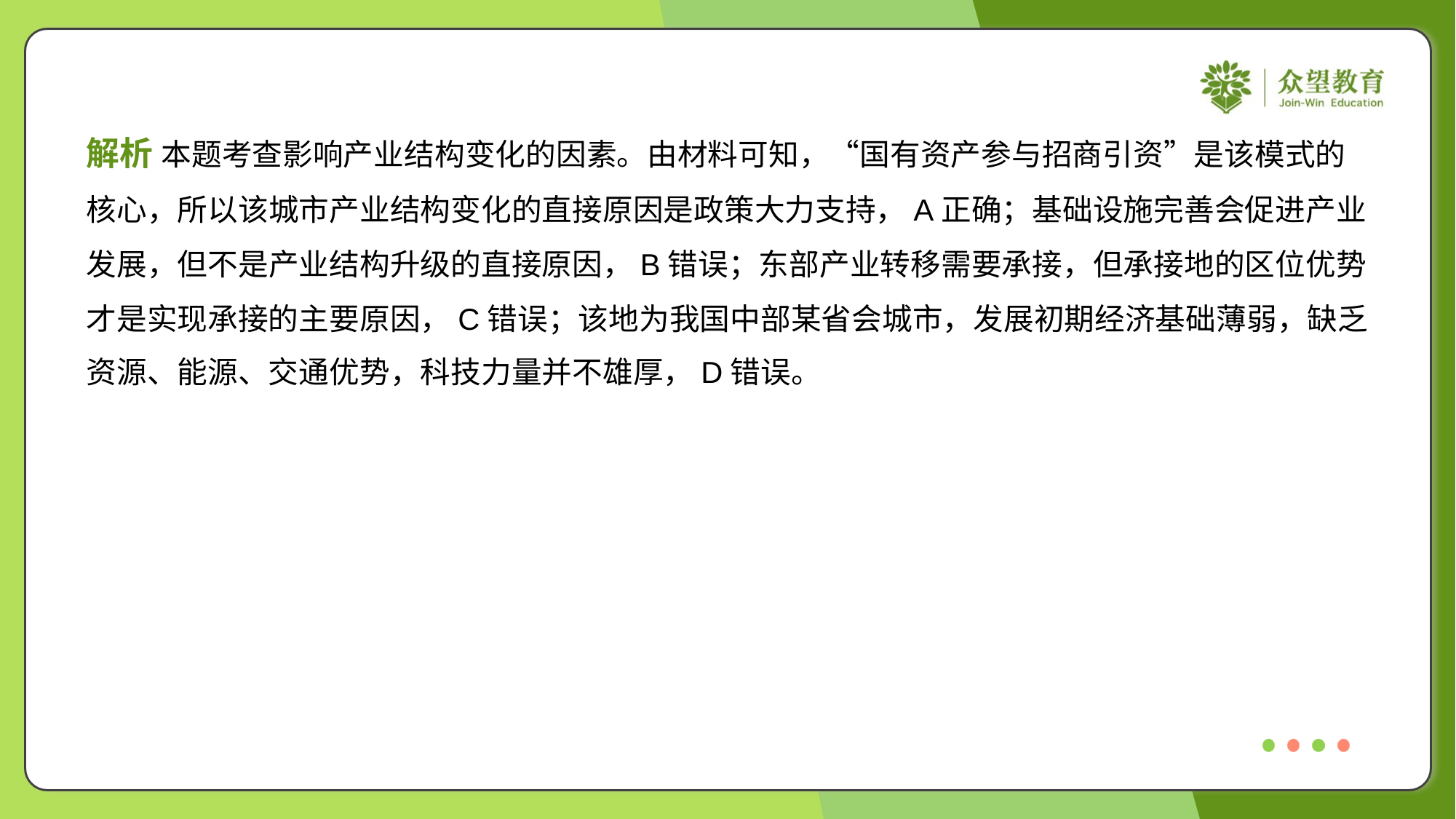

解析 本题考查影响产业结构变化的因素。由材料可知，“国有资产参与招商引资”是该模式的
核心，所以该城市产业结构变化的直接原因是政策大力支持，A正确；基础设施完善会促进产业
发展，但不是产业结构升级的直接原因，B错误；东部产业转移需要承接，但承接地的区位优势
才是实现承接的主要原因，C错误；该地为我国中部某省会城市，发展初期经济基础薄弱，缺乏
资源、能源、交通优势，科技力量并不雄厚，D错误。